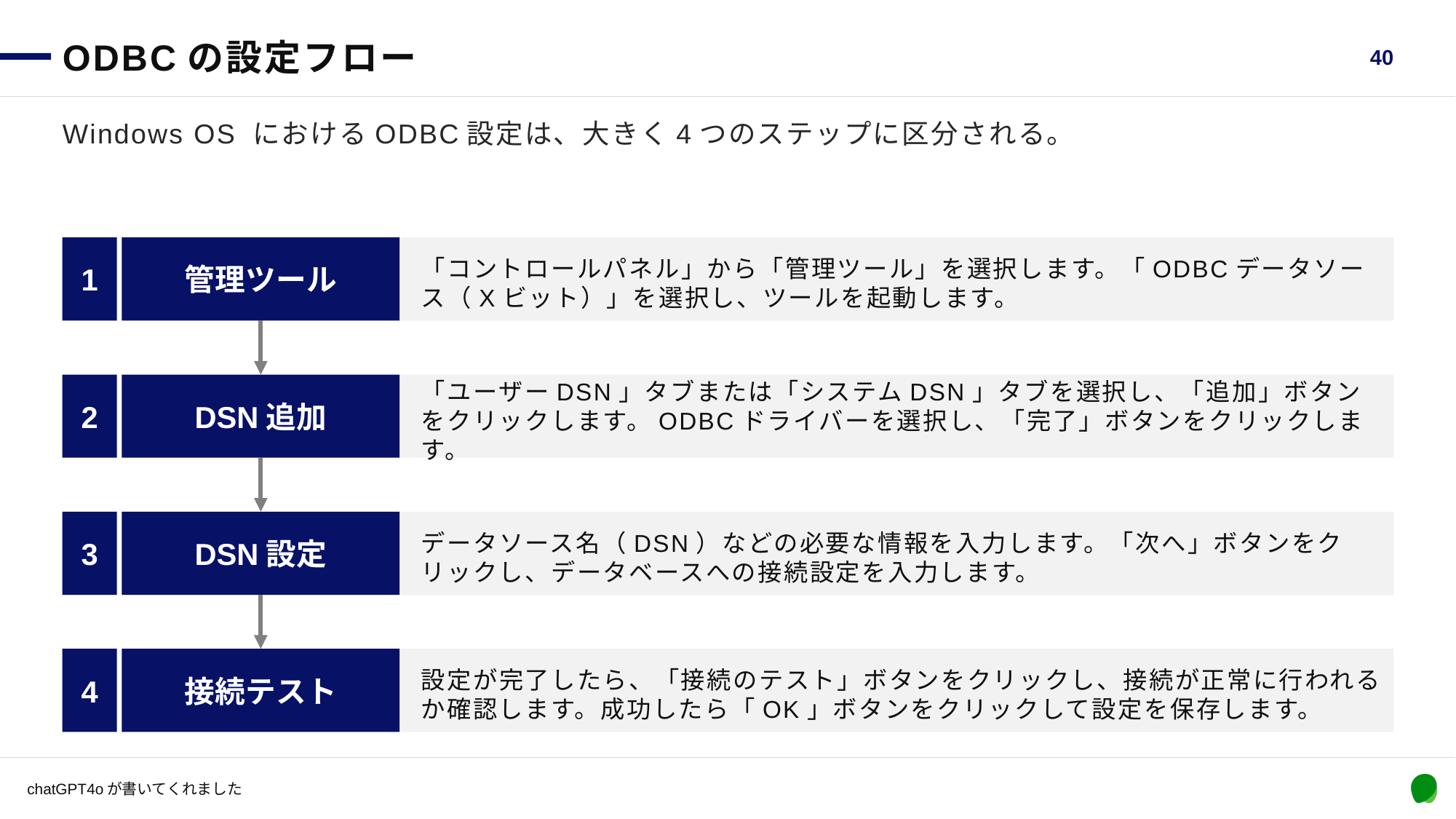

# ODBCの設定フロー
40
Windows OS におけるODBC設定は、大きく4つのステップに区分される。
1
管理ツール
「コントロールパネル」から「管理ツール」を選択します。「ODBCデータソース（Xビット）」を選択し、ツールを起動します。
2
DSN追加
「ユーザーDSN」タブまたは「システムDSN」タブを選択し、「追加」ボタンをクリックします。ODBCドライバーを選択し、「完了」ボタンをクリックします。
3
DSN設定
データソース名（DSN）などの必要な情報を入力します。「次へ」ボタンをクリックし、データベースへの接続設定を入力します。
4
接続テスト
設定が完了したら、「接続のテスト」ボタンをクリックし、接続が正常に行われるか確認します。成功したら「OK」ボタンをクリックして設定を保存します。
chatGPT4oが書いてくれました